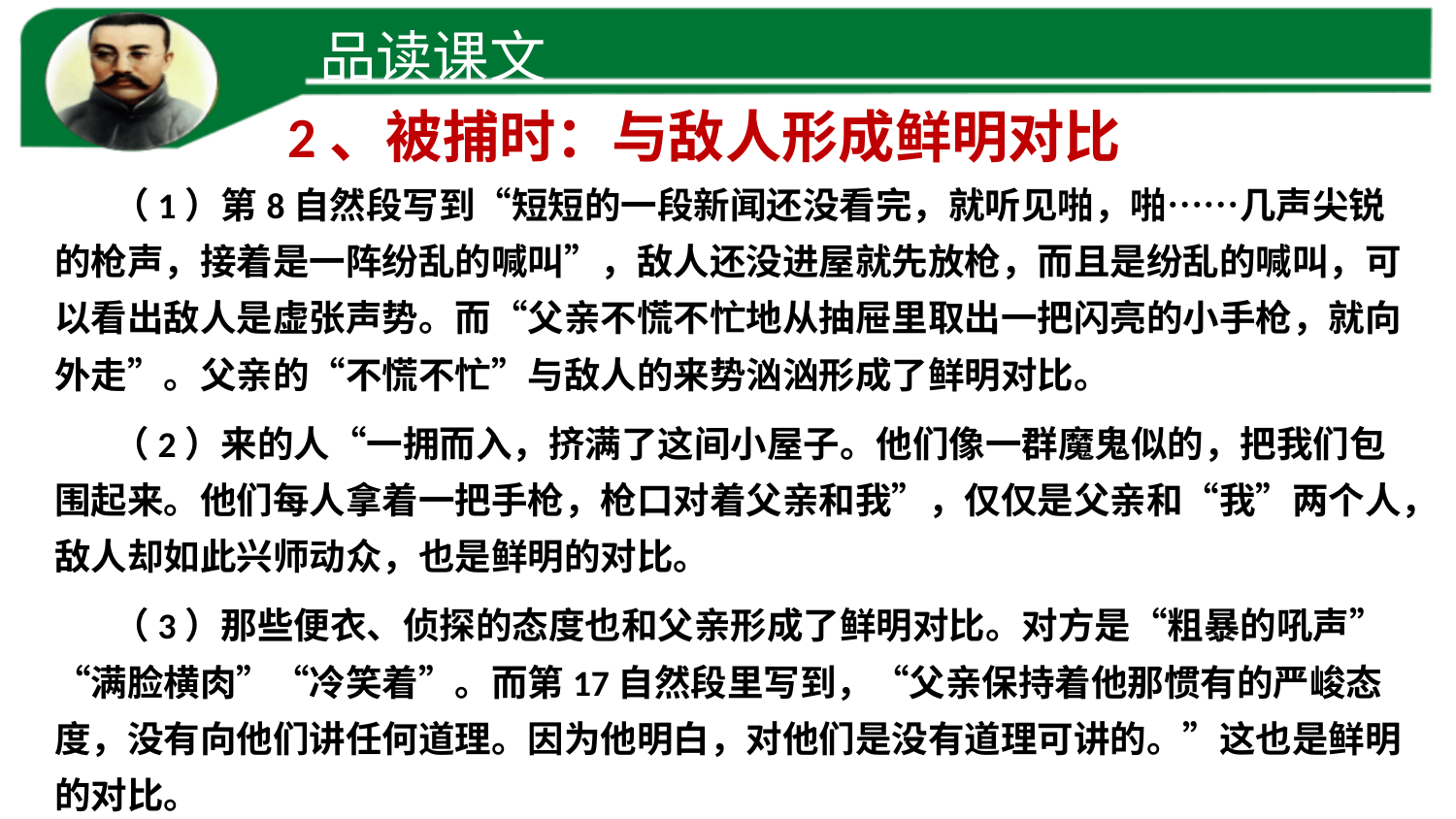

品读课文
2、被捕时：与敌人形成鲜明对比
      （1）第8自然段写到“短短的一段新闻还没看完，就听见啪，啪……几声尖锐的枪声，接着是一阵纷乱的喊叫”，敌人还没进屋就先放枪，而且是纷乱的喊叫，可以看出敌人是虚张声势。而“父亲不慌不忙地从抽屉里取出一把闪亮的小手枪，就向外走”。父亲的“不慌不忙”与敌人的来势汹汹形成了鲜明对比。
      （2）来的人“一拥而入，挤满了这间小屋子。他们像一群魔鬼似的，把我们包围起来。他们每人拿着一把手枪，枪口对着父亲和我”，仅仅是父亲和“我”两个人，敌人却如此兴师动众，也是鲜明的对比。
      （3）那些便衣、侦探的态度也和父亲形成了鲜明对比。对方是“粗暴的吼声”“满脸横肉”“冷笑着”。而第17自然段里写到，“父亲保持着他那惯有的严峻态度，没有向他们讲任何道理。因为他明白，对他们是没有道理可讲的。”这也是鲜明的对比。